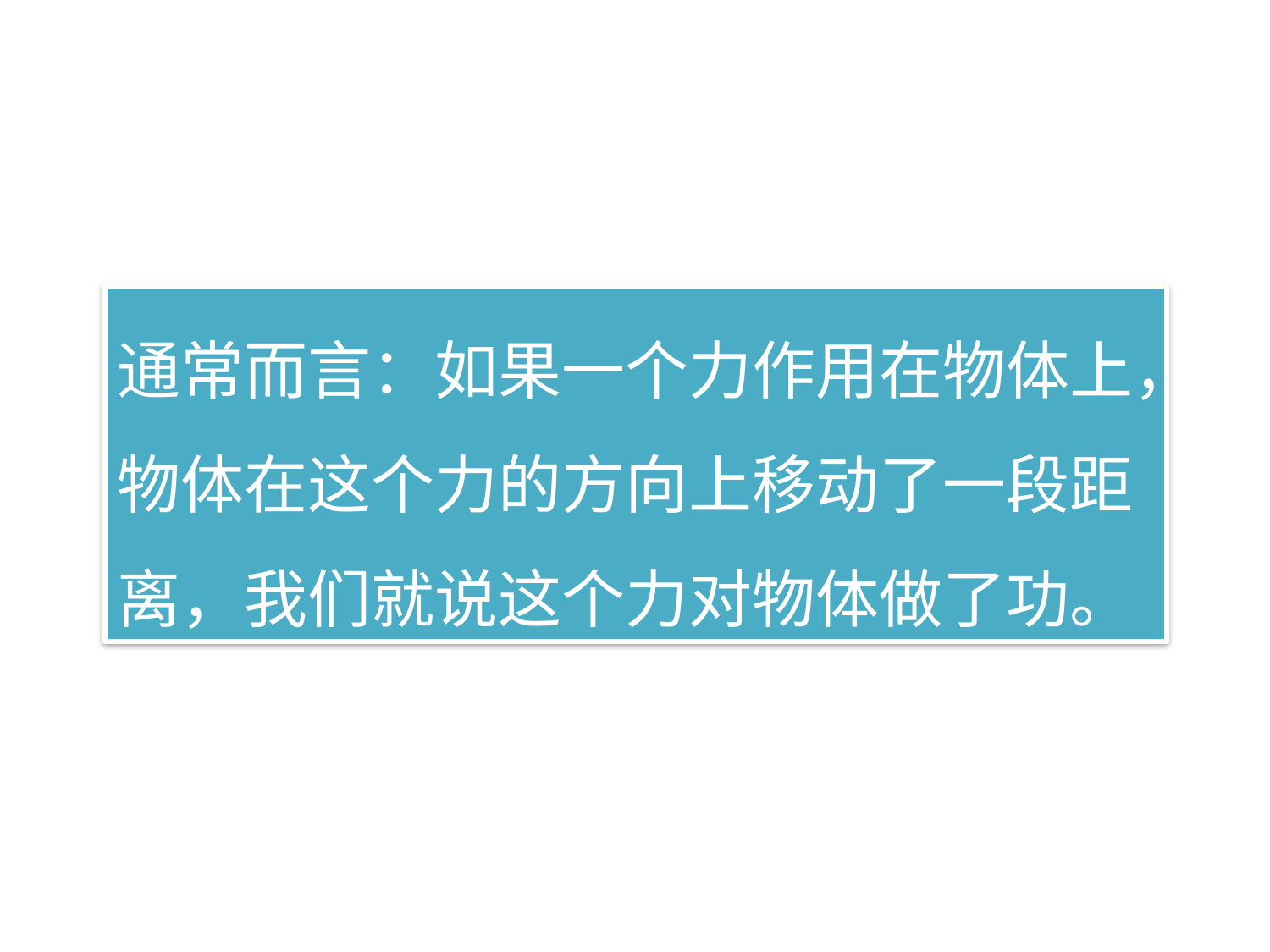

通常而言：如果一个力作用在物体上，物体在这个力的方向上移动了一段距离，我们就说这个力对物体做了功。